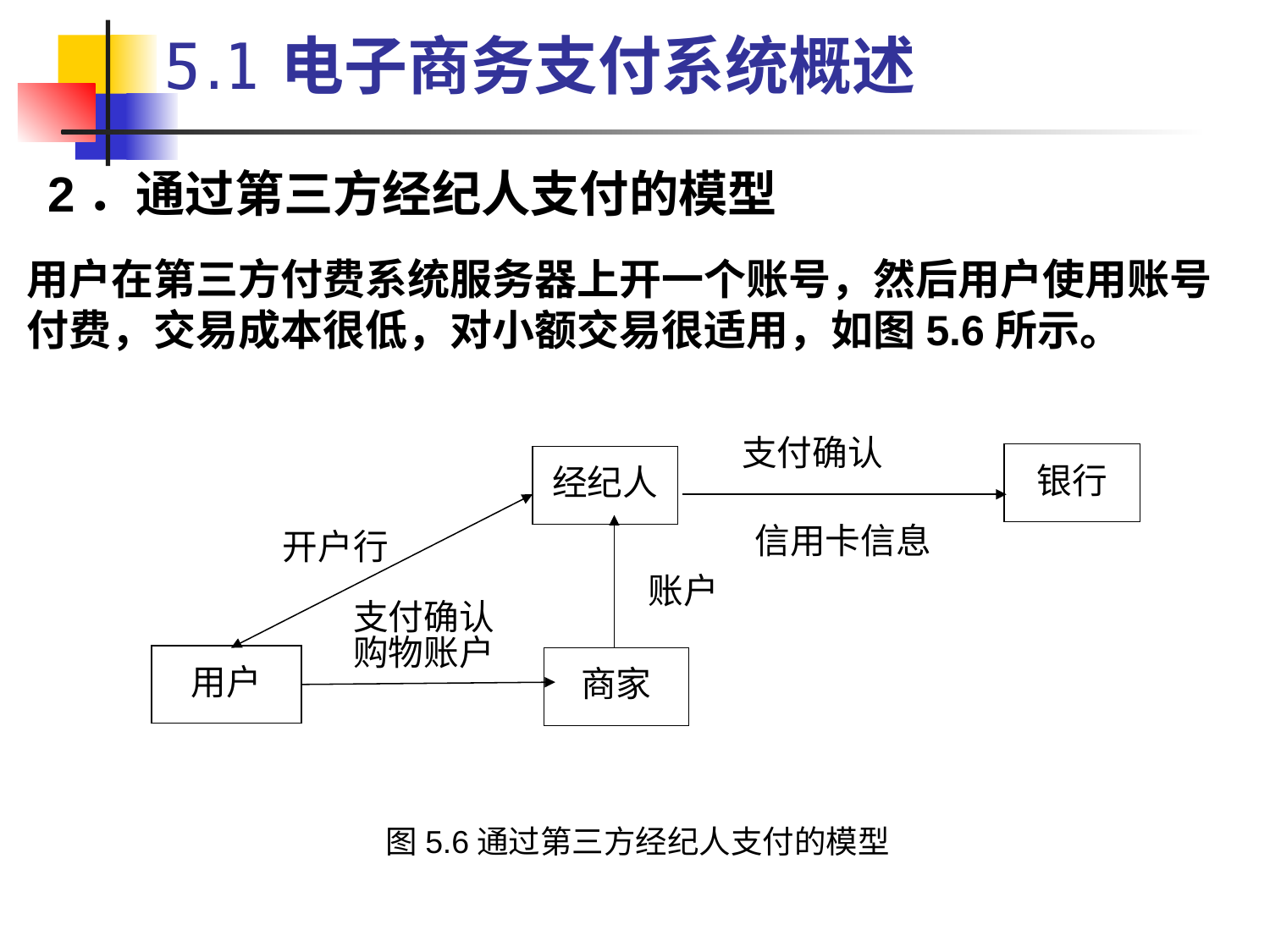

5.1电子商务支付系统概述
2．通过第三方经纪人支付的模型
用户在第三方付费系统服务器上开一个账号，然后用户使用账号付费，交易成本很低，对小额交易很适用，如图5.6所示。
支付确认
银行
经纪人
信用卡信息
开户行
账户
支付确认
购物账户
用户
商家
图5.6通过第三方经纪人支付的模型